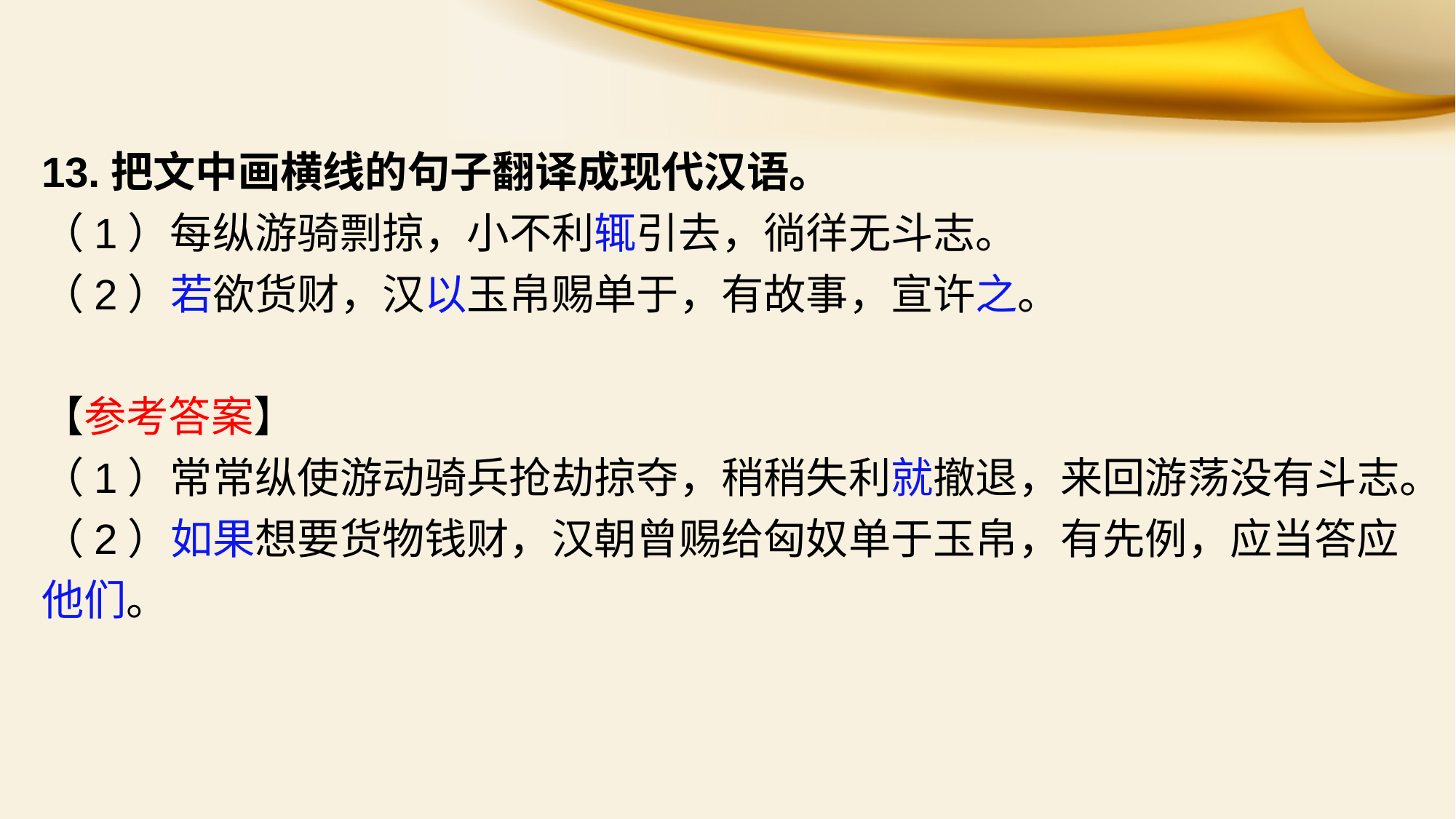

13.把文中画横线的句子翻译成现代汉语。
（1）每纵游骑剽掠，小不利辄引去，徜徉无斗志。
（2）若欲货财，汉以玉帛赐单于，有故事，宣许之。

【参考答案】
（1）常常纵使游动骑兵抢劫掠夺，稍稍失利就撤退，来回游荡没有斗志。
（2）如果想要货物钱财，汉朝曾赐给匈奴单于玉帛，有先例，应当答应他们。